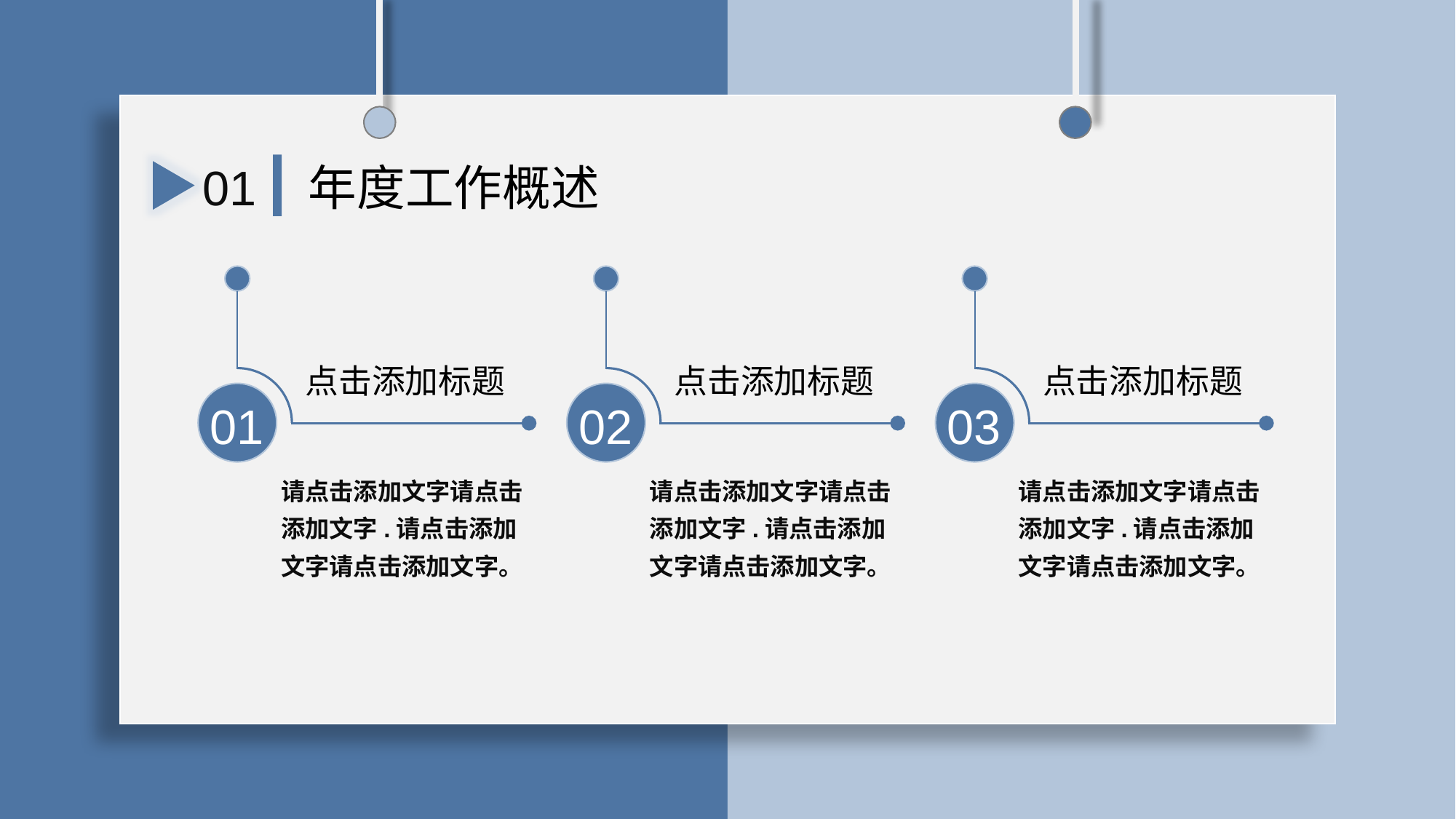

01
年度工作概述

点击添加标题
点击添加标题
点击添加标题

01

02

03
请点击添加文字请点击添加文字.请点击添加文字请点击添加文字。
请点击添加文字请点击添加文字.请点击添加文字请点击添加文字。
请点击添加文字请点击添加文字.请点击添加文字请点击添加文字。